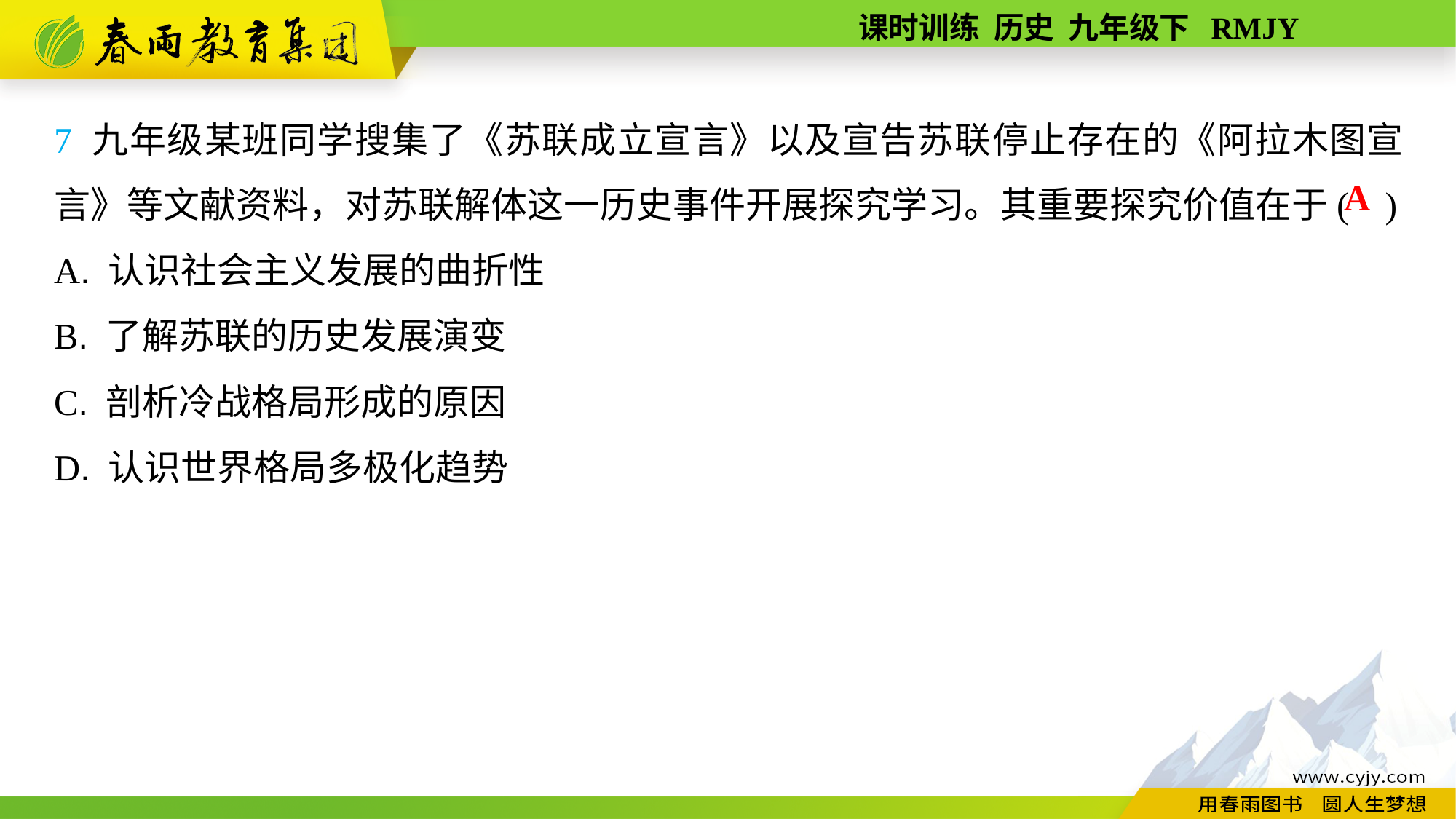

7 九年级某班同学搜集了《苏联成立宣言》以及宣告苏联停止存在的《阿拉木图宣言》等文献资料，对苏联解体这一历史事件开展探究学习。其重要探究价值在于(    )
A. 认识社会主义发展的曲折性
B. 了解苏联的历史发展演变
C. 剖析冷战格局形成的原因
D. 认识世界格局多极化趋势
A